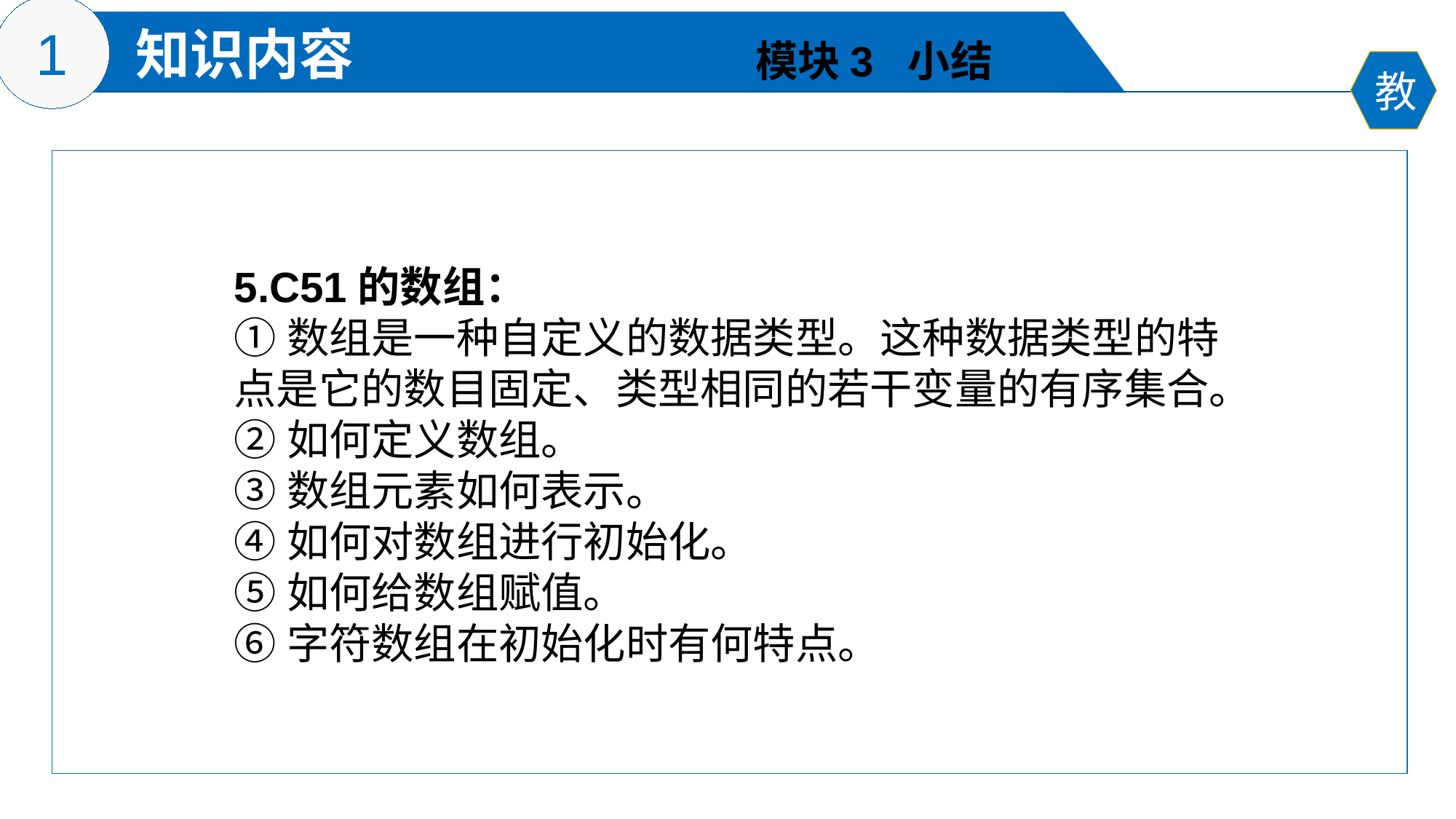

模块3  小结
5.C51的数组：
①数组是一种自定义的数据类型。这种数据类型的特点是它的数目固定、类型相同的若干变量的有序集合。
②如何定义数组。
③数组元素如何表示。
④如何对数组进行初始化。
⑤如何给数组赋值。
⑥字符数组在初始化时有何特点。